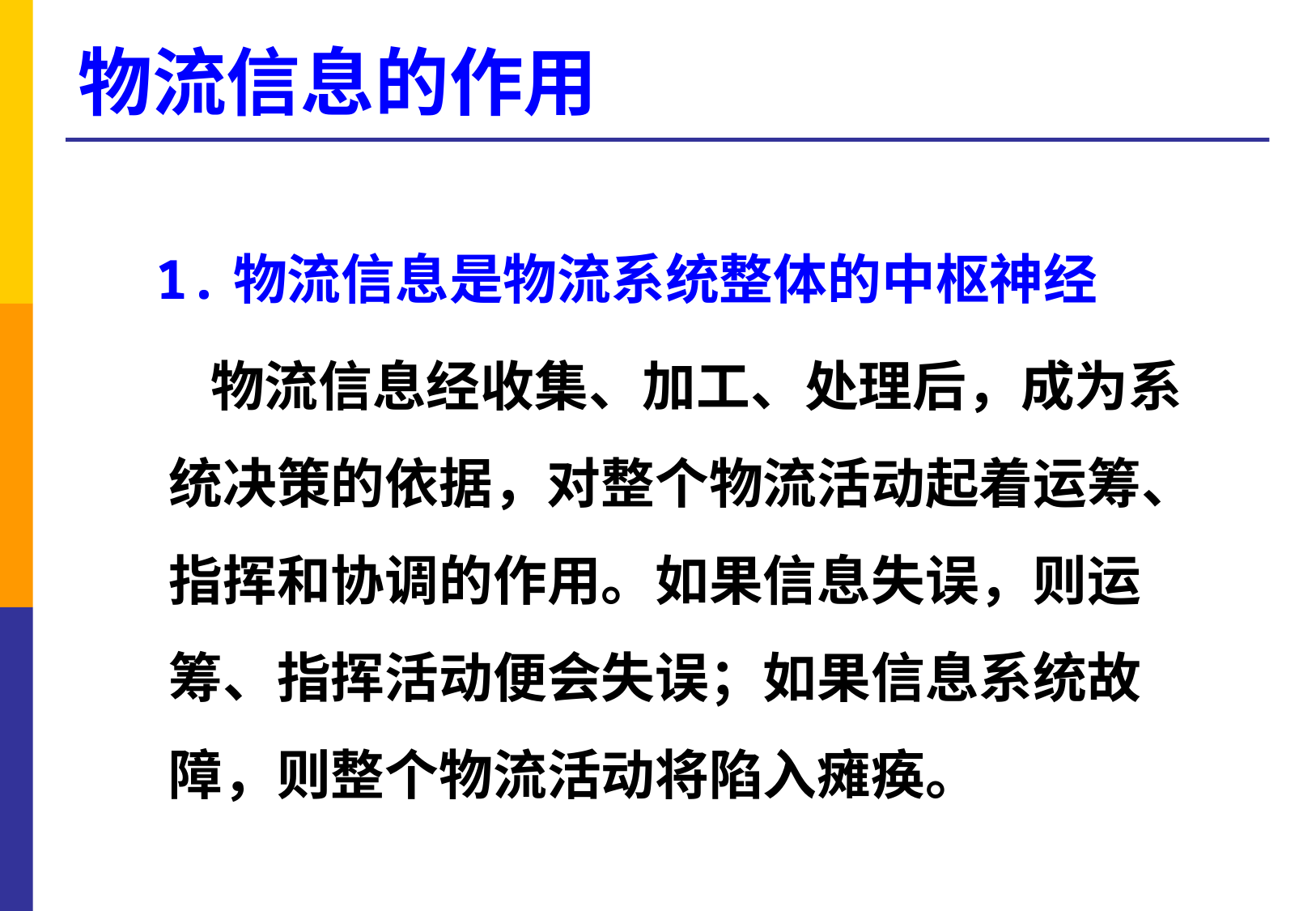

# 物流信息的作用
 1.物流信息是物流系统整体的中枢神经
      物流信息经收集、加工、处理后，成为系统决策的依据，对整个物流活动起着运筹、指挥和协调的作用。如果信息失误，则运筹、指挥活动便会失误；如果信息系统故障，则整个物流活动将陷入瘫痪。